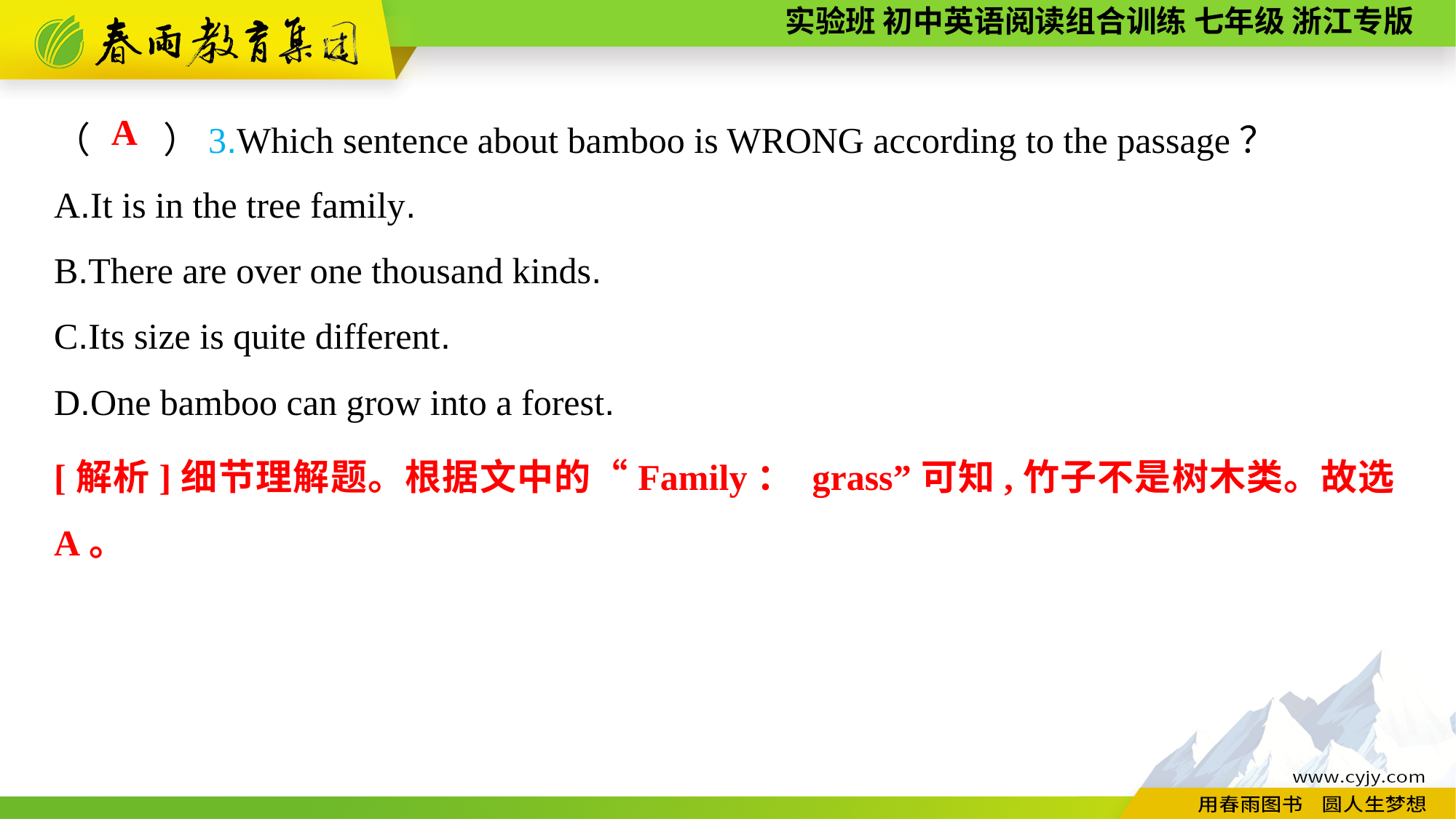

（　　）3.Which sentence about bamboo is WRONG according to the passage？
A.It is in the tree family.
B.There are over one thousand kinds.
C.Its size is quite different.
D.One bamboo can grow into a forest.
A
[解析]细节理解题。根据文中的“Family： grass”可知,竹子不是树木类。故选A。